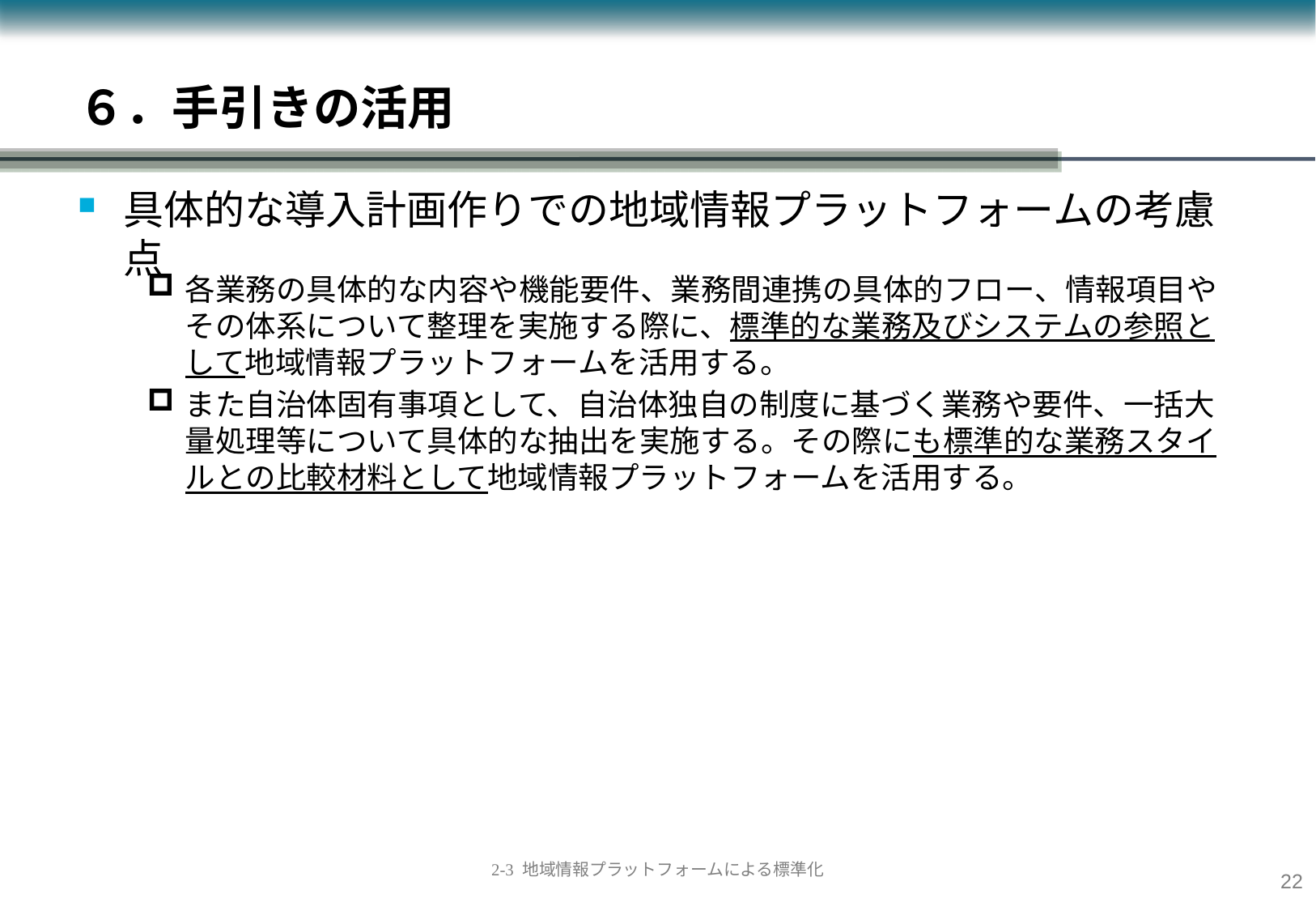

６．手引きの活用
具体的な導入計画作りでの地域情報プラットフォームの考慮点
各業務の具体的な内容や機能要件、業務間連携の具体的フロー、情報項目やその体系について整理を実施する際に、標準的な業務及びシステムの参照として地域情報プラットフォームを活用する。
また自治体固有事項として、自治体独自の制度に基づく業務や要件、一括大量処理等について具体的な抽出を実施する。その際にも標準的な業務スタイルとの比較材料として地域情報プラットフォームを活用する。
22
2-3 地域情報プラットフォームによる標準化